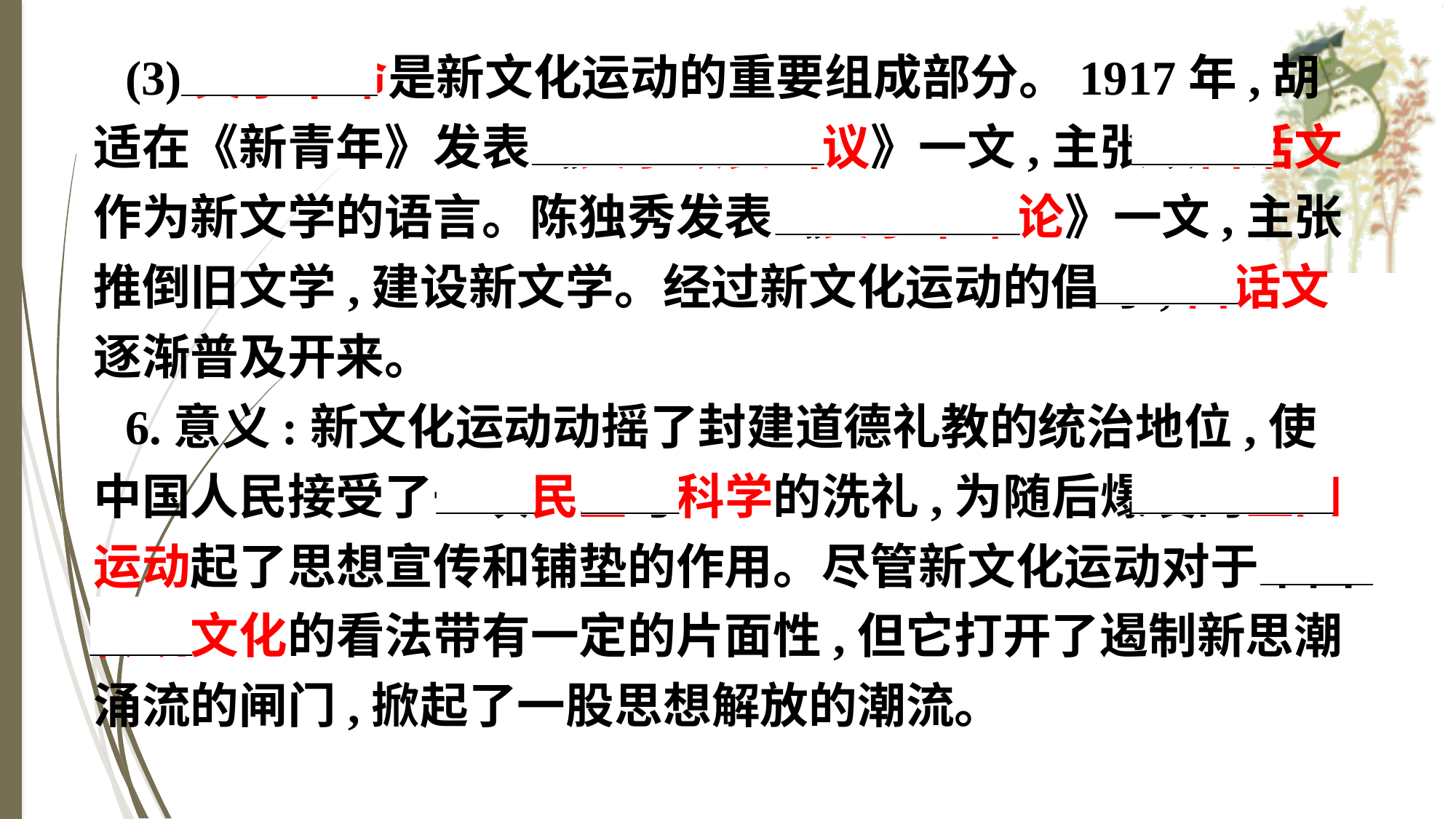

(3)文学革命是新文化运动的重要组成部分。1917年,胡适在《新青年》发表《文学改良刍议》一文,主张以白话文作为新文学的语言。陈独秀发表《文学革命论》一文,主张推倒旧文学,建设新文学。经过新文化运动的倡导,白话文逐渐普及开来。
6.意义:新文化运动动摇了封建道德礼教的统治地位,使中国人民接受了一次民主与科学的洗礼,为随后爆发的五四运动起了思想宣传和铺垫的作用。尽管新文化运动对于中国传统文化的看法带有一定的片面性,但它打开了遏制新思潮涌流的闸门,掀起了一股思想解放的潮流。